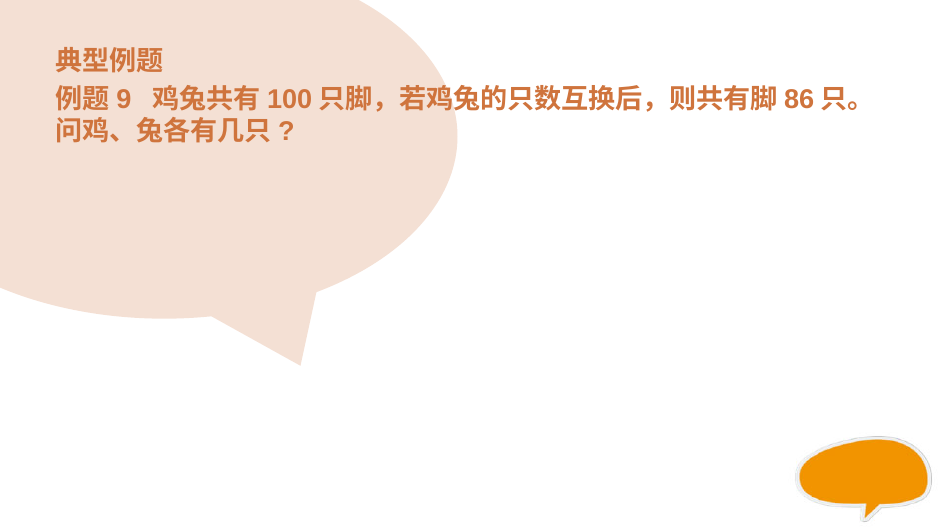

#
典型例题
例题9  鸡兔共有100只脚，若鸡兔的只数互换后，则共有脚86只。问鸡、兔各有几只?